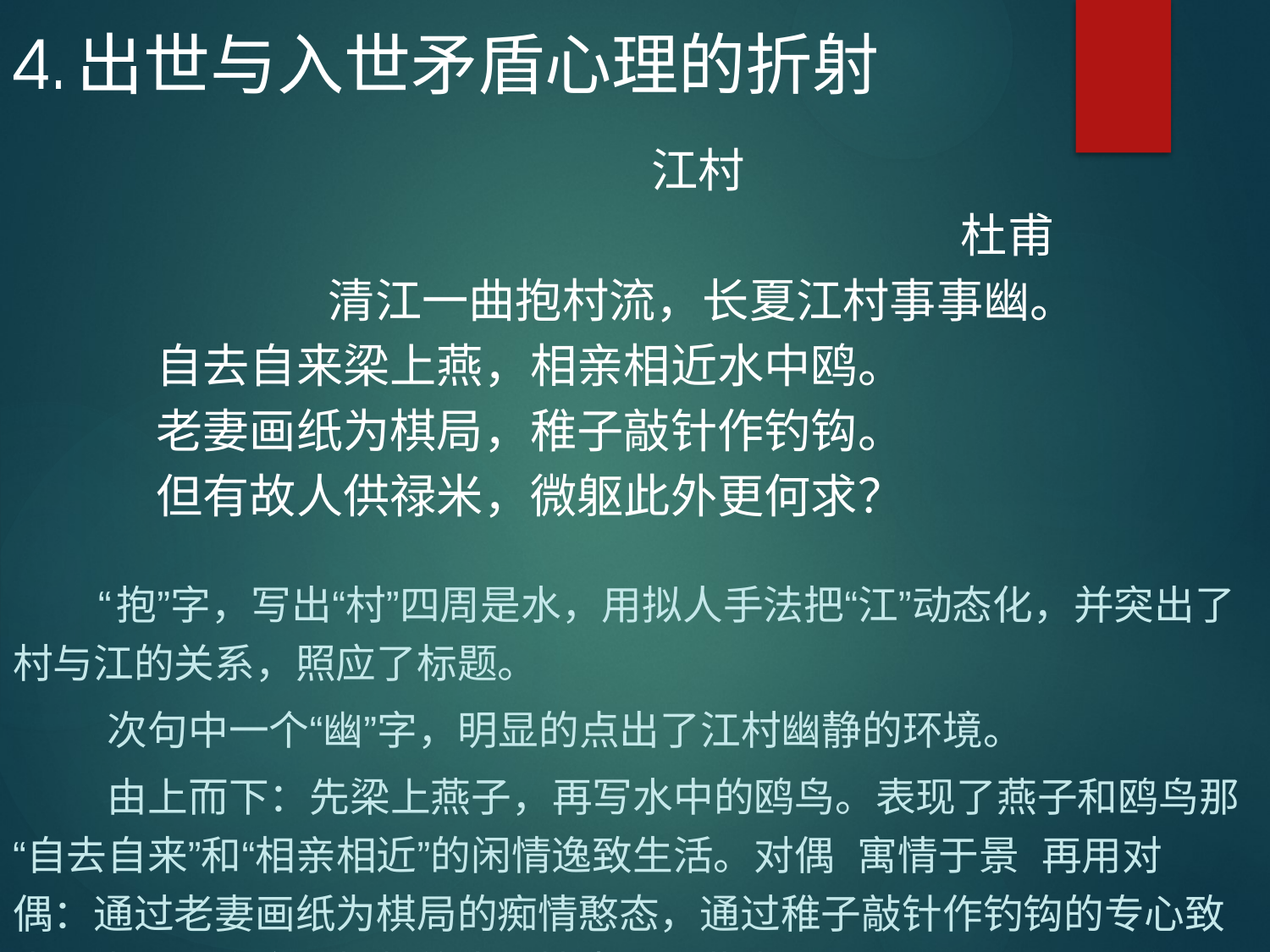

4.出世与入世矛盾心理的折射

                                                 江村
                                                                         杜甫
                        清江一曲抱村流，长夏江村事事幽。
             自去自来梁上燕，相亲相近水中鸥。
             老妻画纸为棋局，稚子敲针作钓钩。
             但有故人供禄米，微躯此外更何求？

             “抱”字，写出“村”四周是水，用拟人手法把“江”动态化，并突出了村与江的关系，照应了标题。
        次句中一个“幽”字，明显的点出了江村幽静的环境。
        由上而下：先梁上燕子，再写水中的鸥鸟。表现了燕子和鸥鸟那“自去自来”和“相亲相近”的闲情逸致生活。对偶  寓情于景  再用对偶：通过老妻画纸为棋局的痴情憨态，通过稚子敲针作钓钩的专心致志，表现出农家人恬静的生活情态，以此表现出诗人经过战乱后暂得安宁感受到的惬心快意。末两句流露出诗人内心苦闷与忧愁